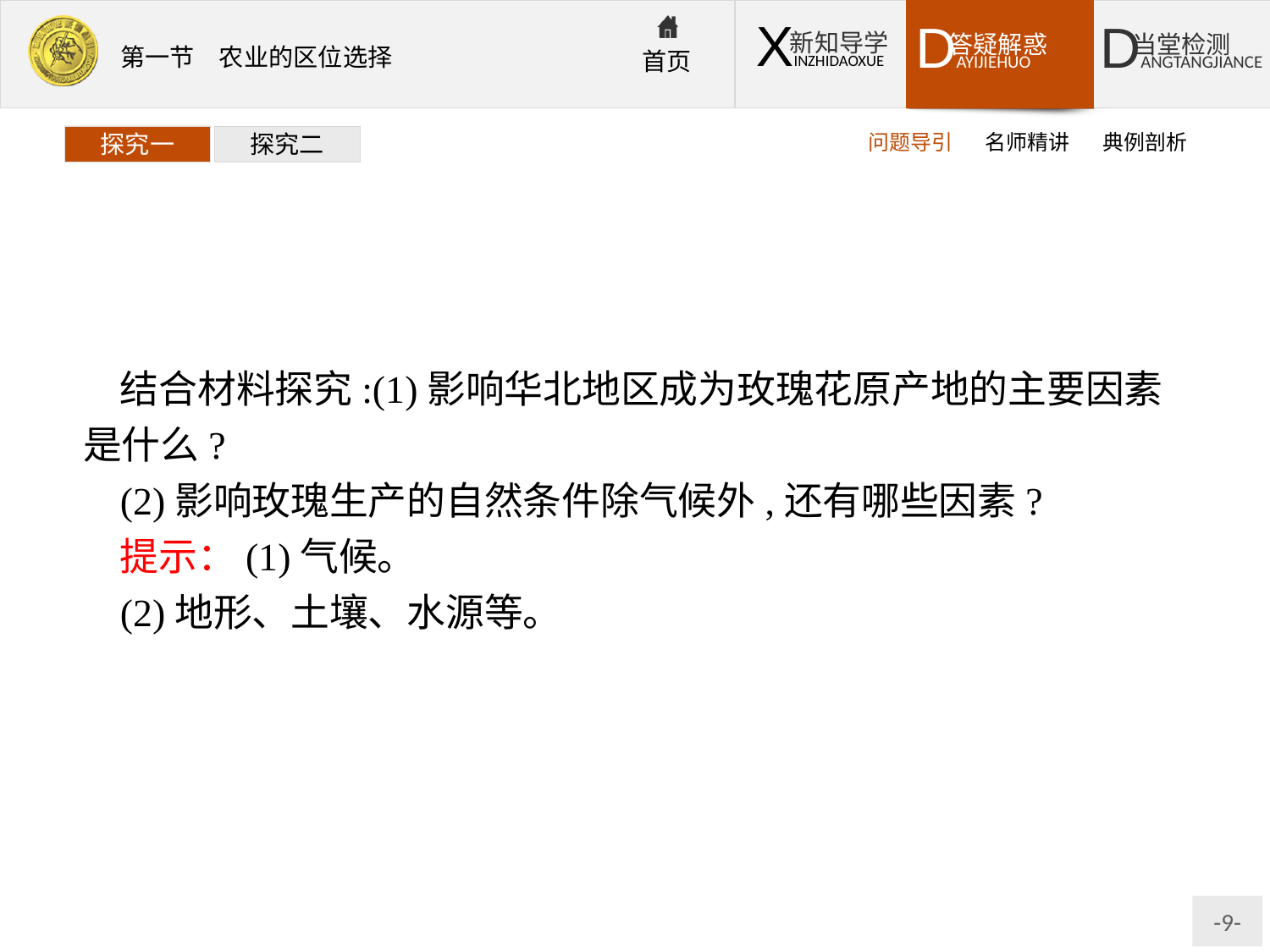

问题导引
名师精讲
典例剖析
探究一
探究二
结合材料探究:(1)影响华北地区成为玫瑰花原产地的主要因素是什么?
(2)影响玫瑰生产的自然条件除气候外,还有哪些因素?
提示：(1)气候。
(2)地形、土壤、水源等。